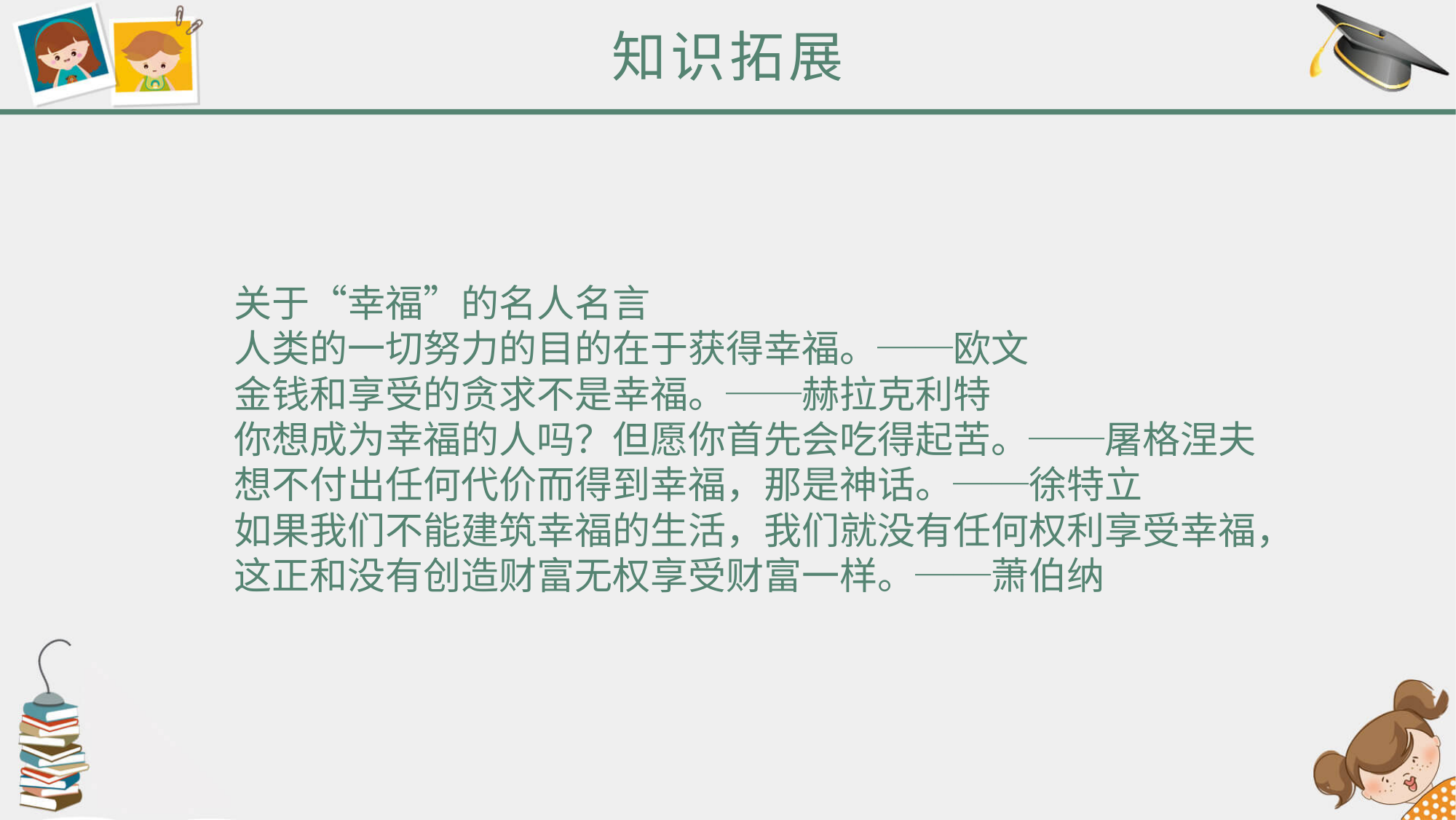

知识拓展

关于“幸福”的名人名言
人类的一切努力的目的在于获得幸福。──欧文
金钱和享受的贪求不是幸福。──赫拉克利特
你想成为幸福的人吗？但愿你首先会吃得起苦。──屠格涅夫
想不付出任何代价而得到幸福，那是神话。──徐特立
如果我们不能建筑幸福的生活，我们就没有任何权利享受幸福，这正和没有创造财富无权享受财富一样。──萧伯纳